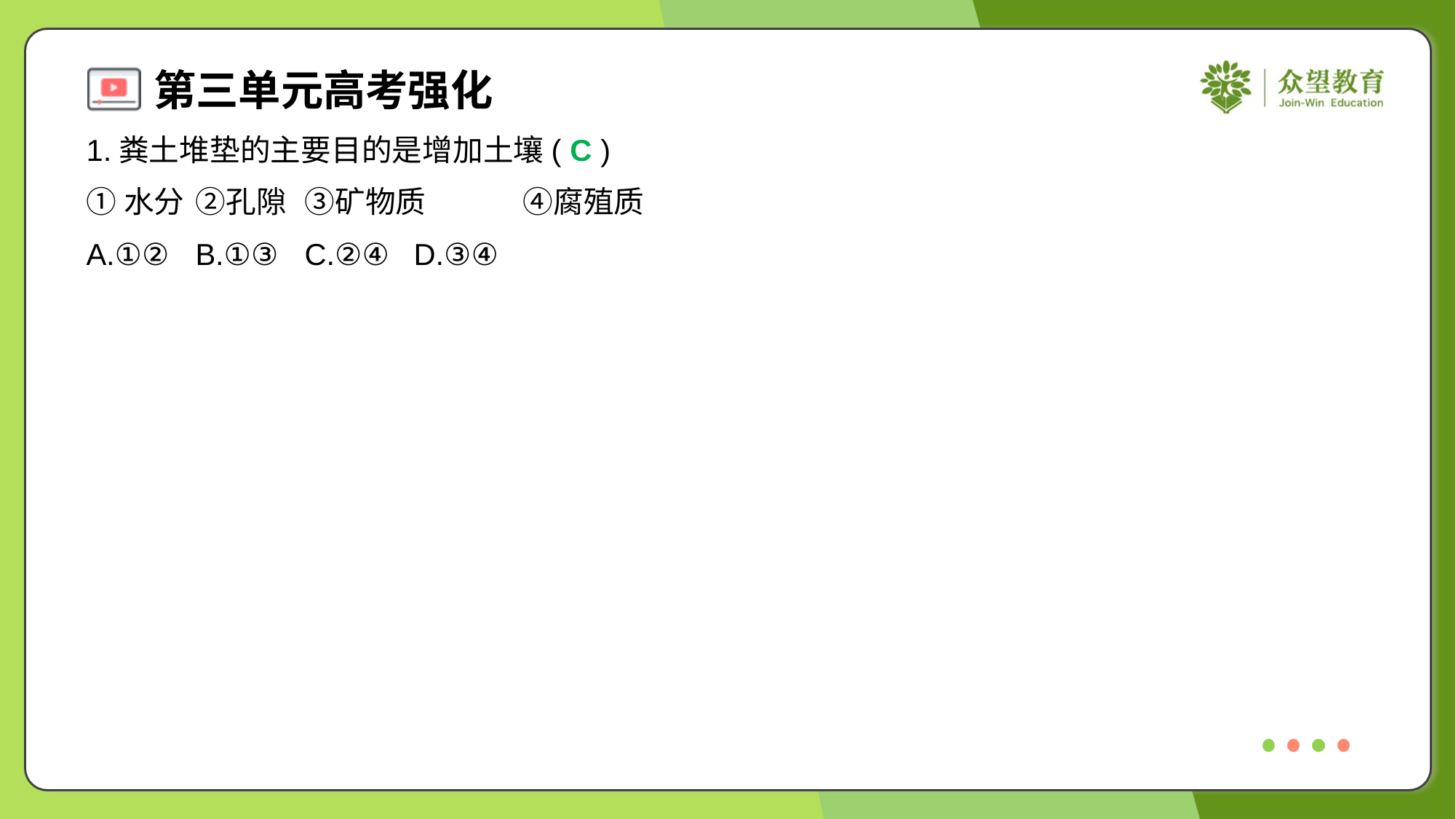

1.粪土堆垫的主要目的是增加土壤(     )
C
①水分	②孔隙	③矿物质	④腐殖质
A.①②	B.①③	C.②④	D.③④